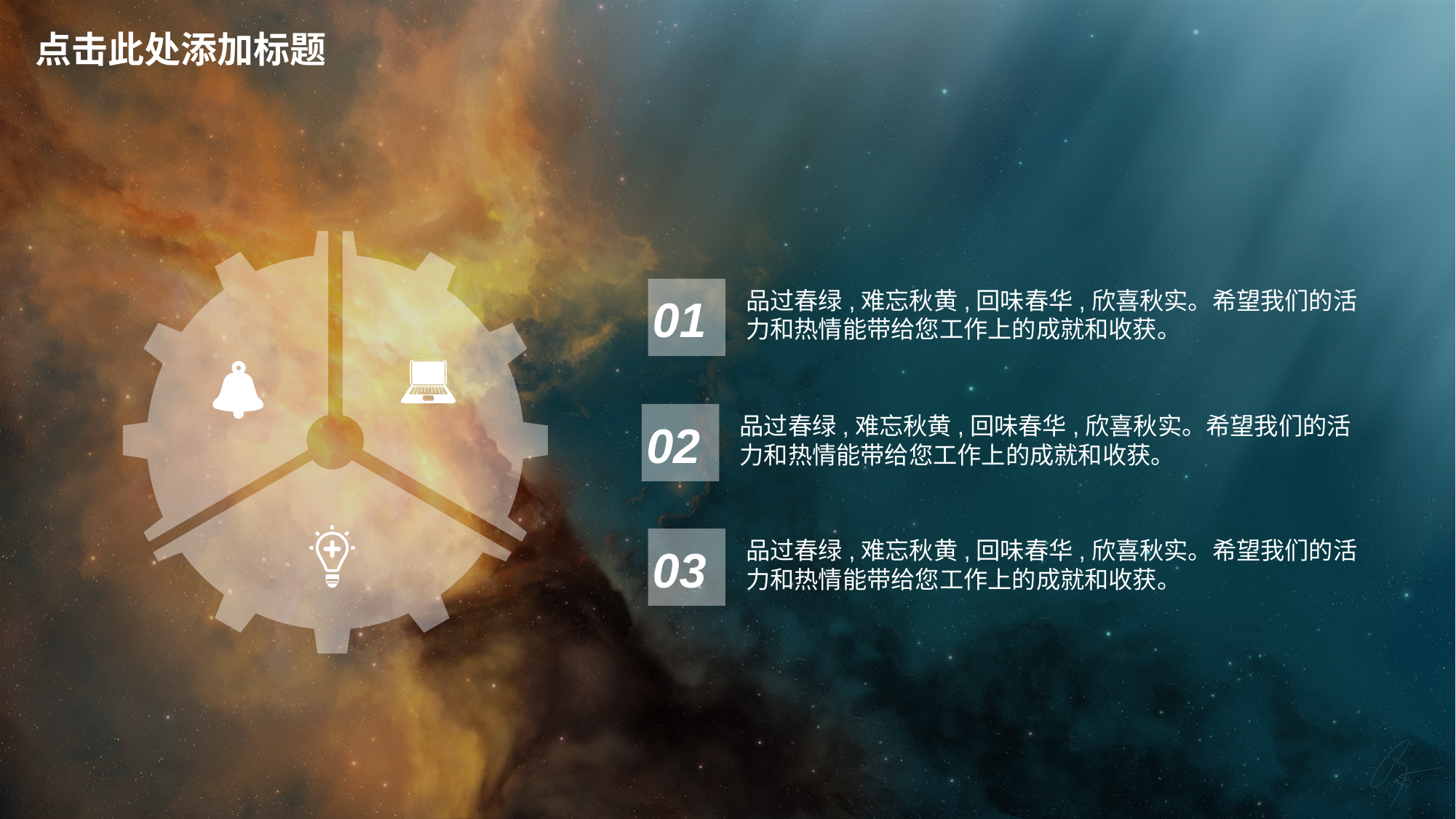

点击此处添加标题

品过春绿,难忘秋黄,回味春华,欣喜秋实。希望我们的活力和热情能带给您工作上的成就和收获。

01

品过春绿,难忘秋黄,回味春华,欣喜秋实。希望我们的活力和热情能带给您工作上的成就和收获。

02

品过春绿,难忘秋黄,回味春华,欣喜秋实。希望我们的活力和热情能带给您工作上的成就和收获。

03